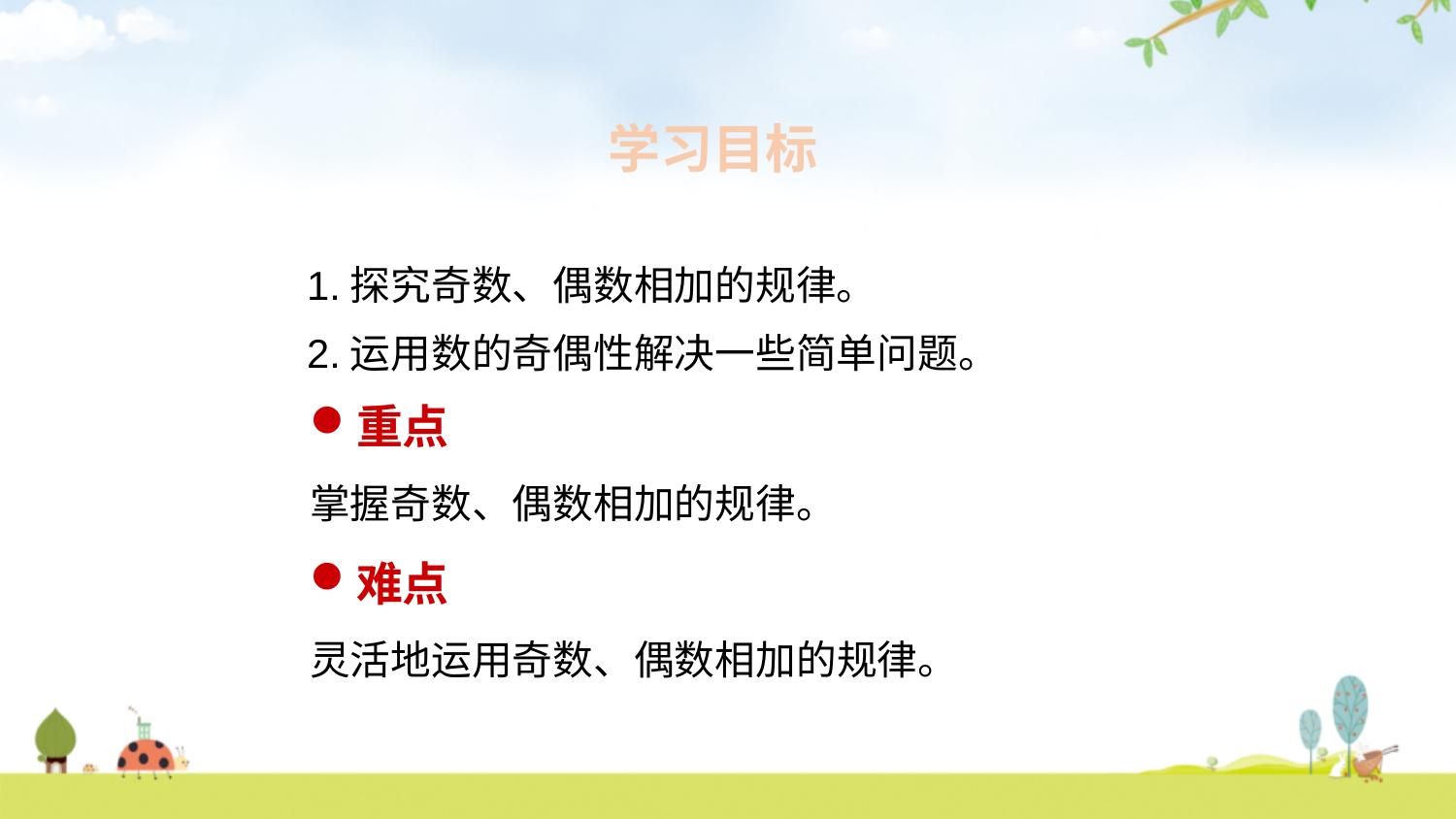

学习目标
1.探究奇数、偶数相加的规律。
2.运用数的奇偶性解决一些简单问题。
重点
掌握奇数、偶数相加的规律。
难点
灵活地运用奇数、偶数相加的规律。